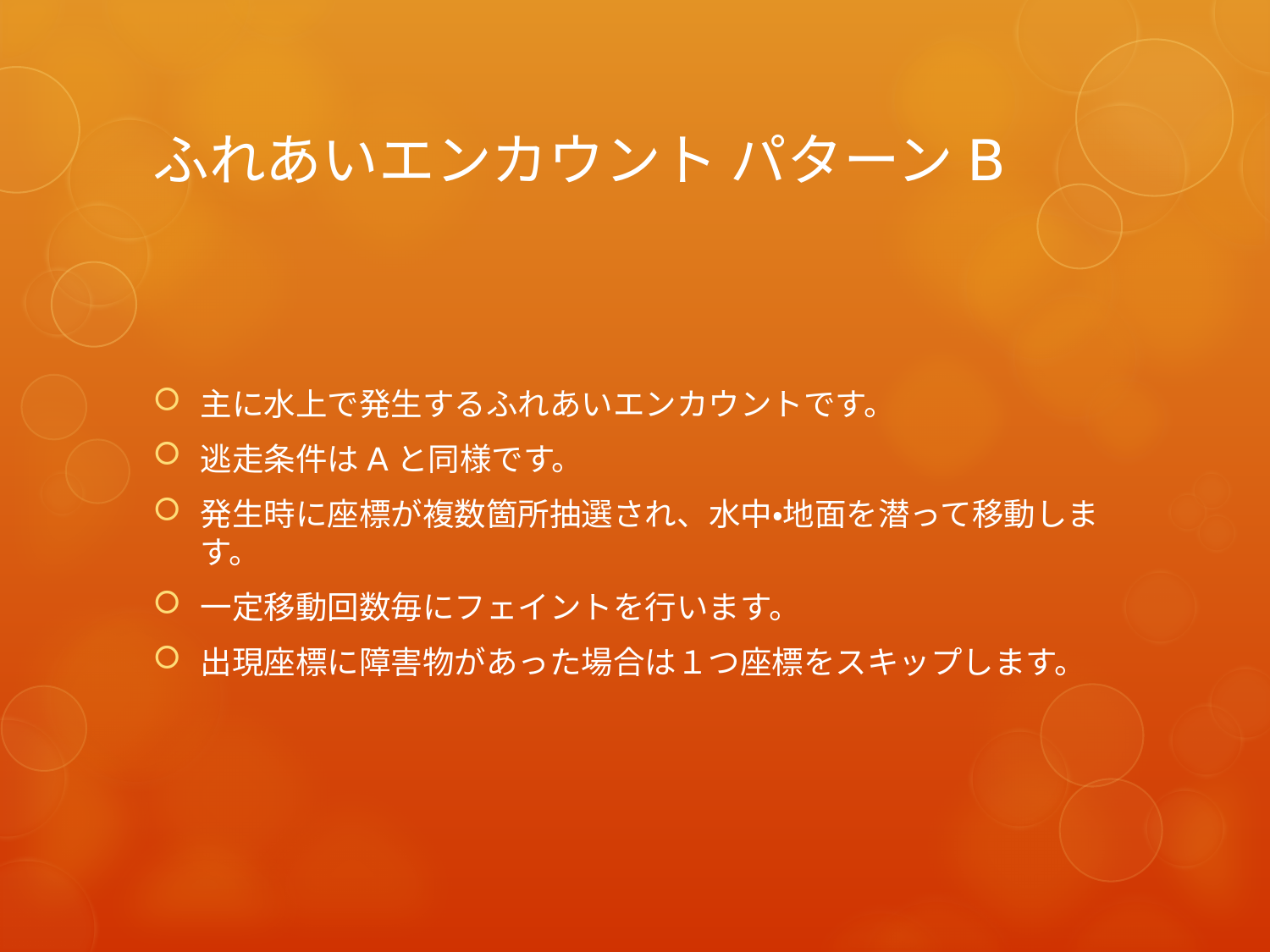

# ふれあいエンカウント パターンB
主に水上で発生するふれあいエンカウントです。
逃走条件はAと同様です。
発生時に座標が複数箇所抽選され、水中・地面を潜って移動します。
一定移動回数毎にフェイントを行います。
出現座標に障害物があった場合は１つ座標をスキップします。